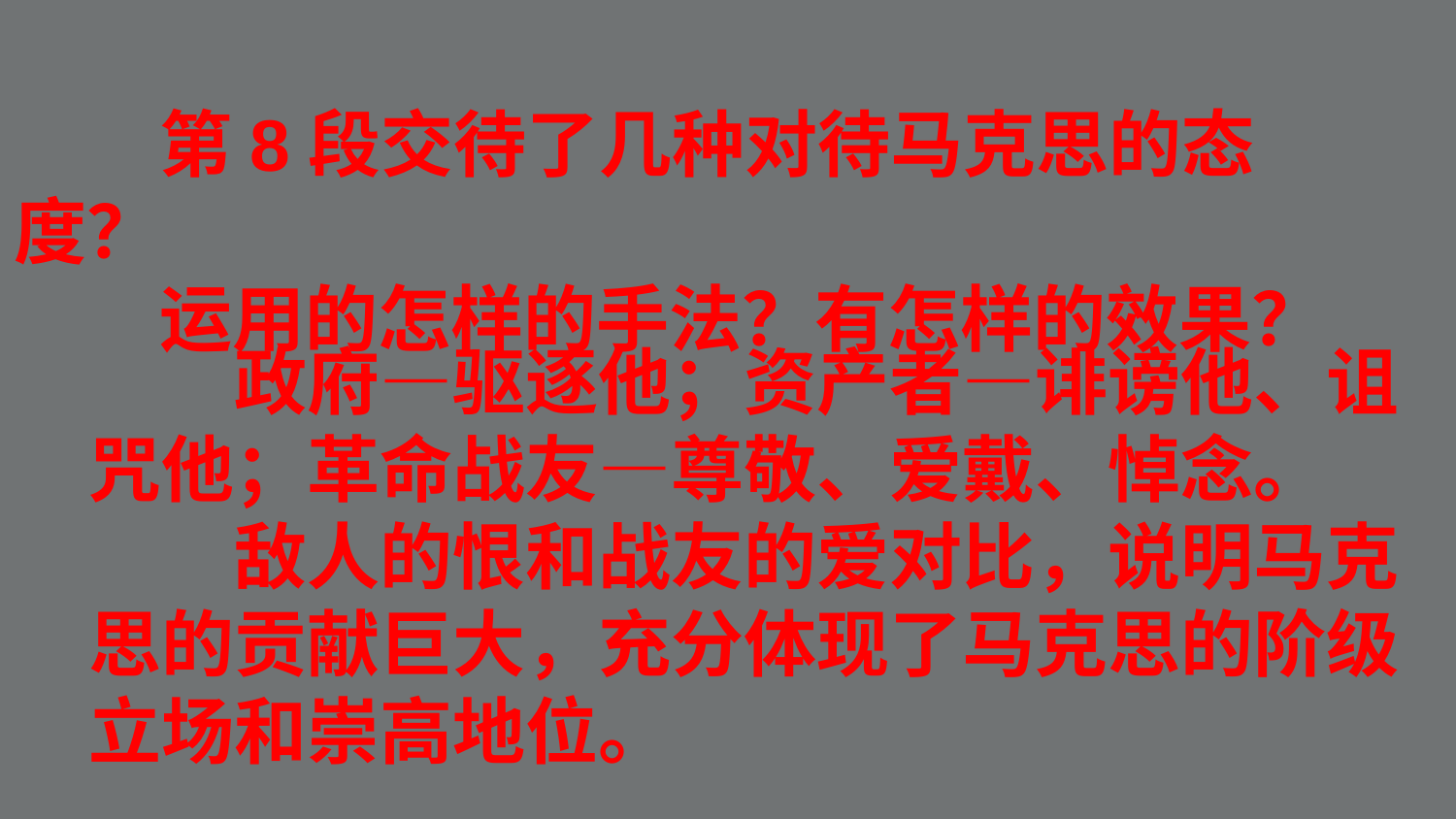

第8段交待了几种对待马克思的态度？
　　运用的怎样的手法？有怎样的效果？
　　政府—驱逐他；资产者—诽谤他、诅咒他；革命战友—尊敬、爱戴、悼念。
　　敌人的恨和战友的爱对比，说明马克思的贡献巨大，充分体现了马克思的阶级立场和崇高地位。